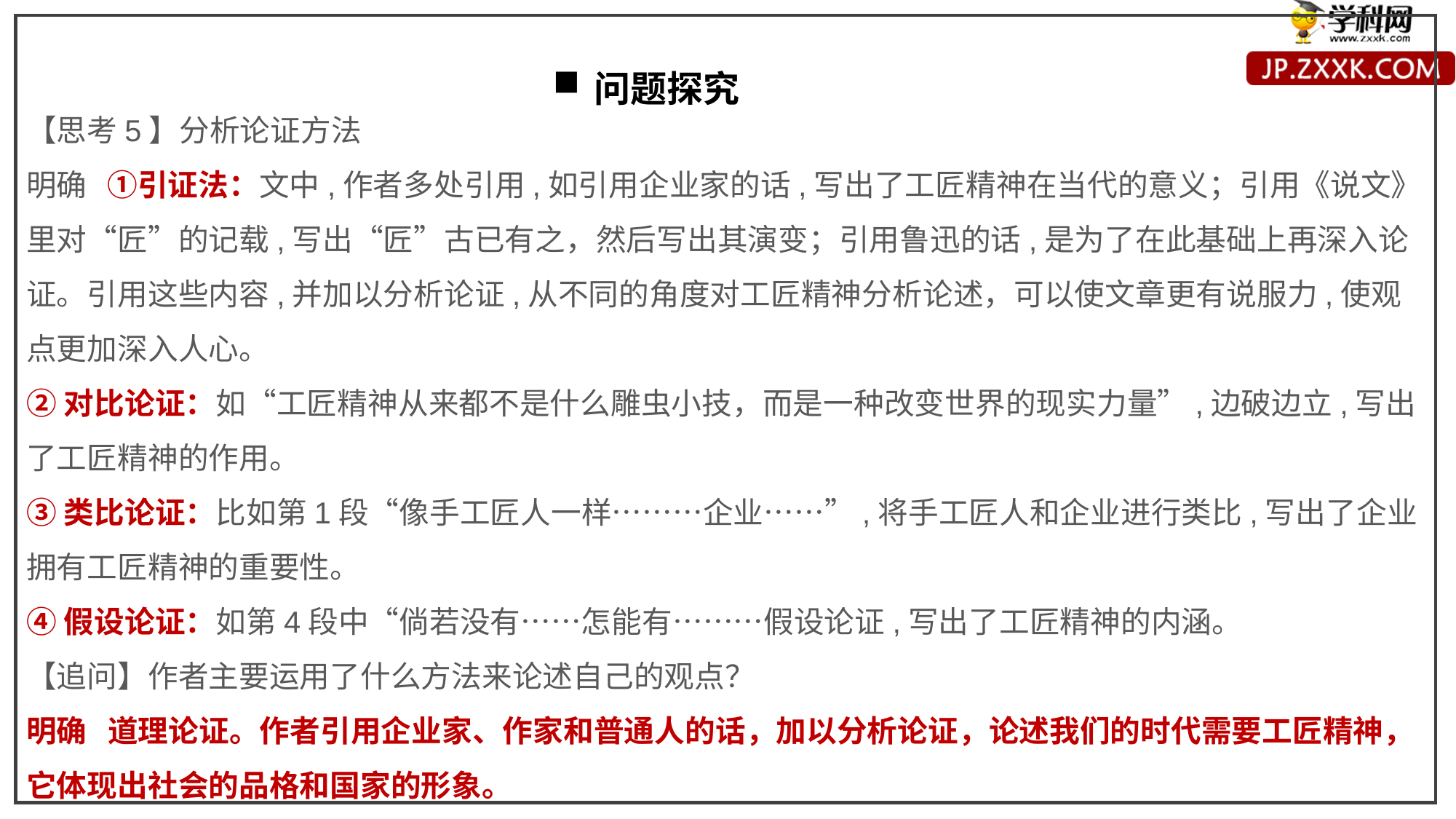

问题探究
【思考5】分析论证方法
明确   ①引证法：文中,作者多处引用,如引用企业家的话,写出了工匠精神在当代的意义；引用《说文》里对“匠”的记载,写出“匠”古已有之，然后写出其演变；引用鲁迅的话,是为了在此基础上再深入论证。引用这些内容,并加以分析论证,从不同的角度对工匠精神分析论述，可以使文章更有说服力,使观点更加深入人心。
②对比论证：如“工匠精神从来都不是什么雕虫小技，而是一种改变世界的现实力量”,边破边立,写出了工匠精神的作用。
③类比论证：比如第1段“像手工匠人一样………企业……”,将手工匠人和企业进行类比,写出了企业拥有工匠精神的重要性。
④假设论证：如第4段中“倘若没有……怎能有………假设论证,写出了工匠精神的内涵。
【追问】作者主要运用了什么方法来论述自己的观点？
明确   道理论证。作者引用企业家、作家和普通人的话，加以分析论证，论述我们的时代需要工匠精神，它体现出社会的品格和国家的形象。